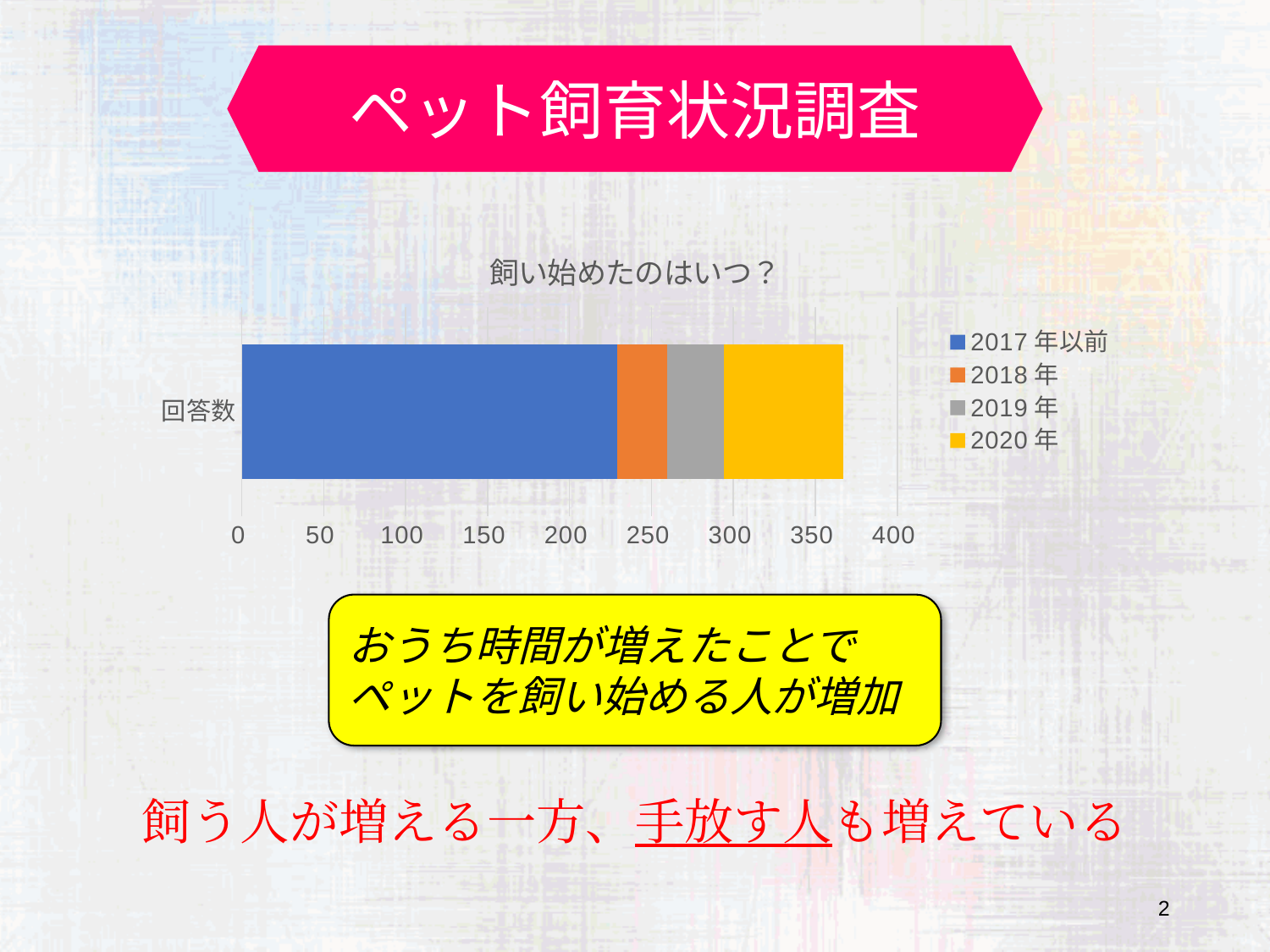

ペット飼育状況調査

### Chart: 飼い始めたのはいつ？

| Category | 2017年以前 | 2018年 | 2019年 | 2020年 |
|---|---|---|---|---|
| 回答数 | 229.008 | 30.828000000000003 | 34.131 | 73.033 |
おうち時間が増えたことで
ペットを飼い始める人が増加
飼う人が増える一方、手放す人も増えている
2